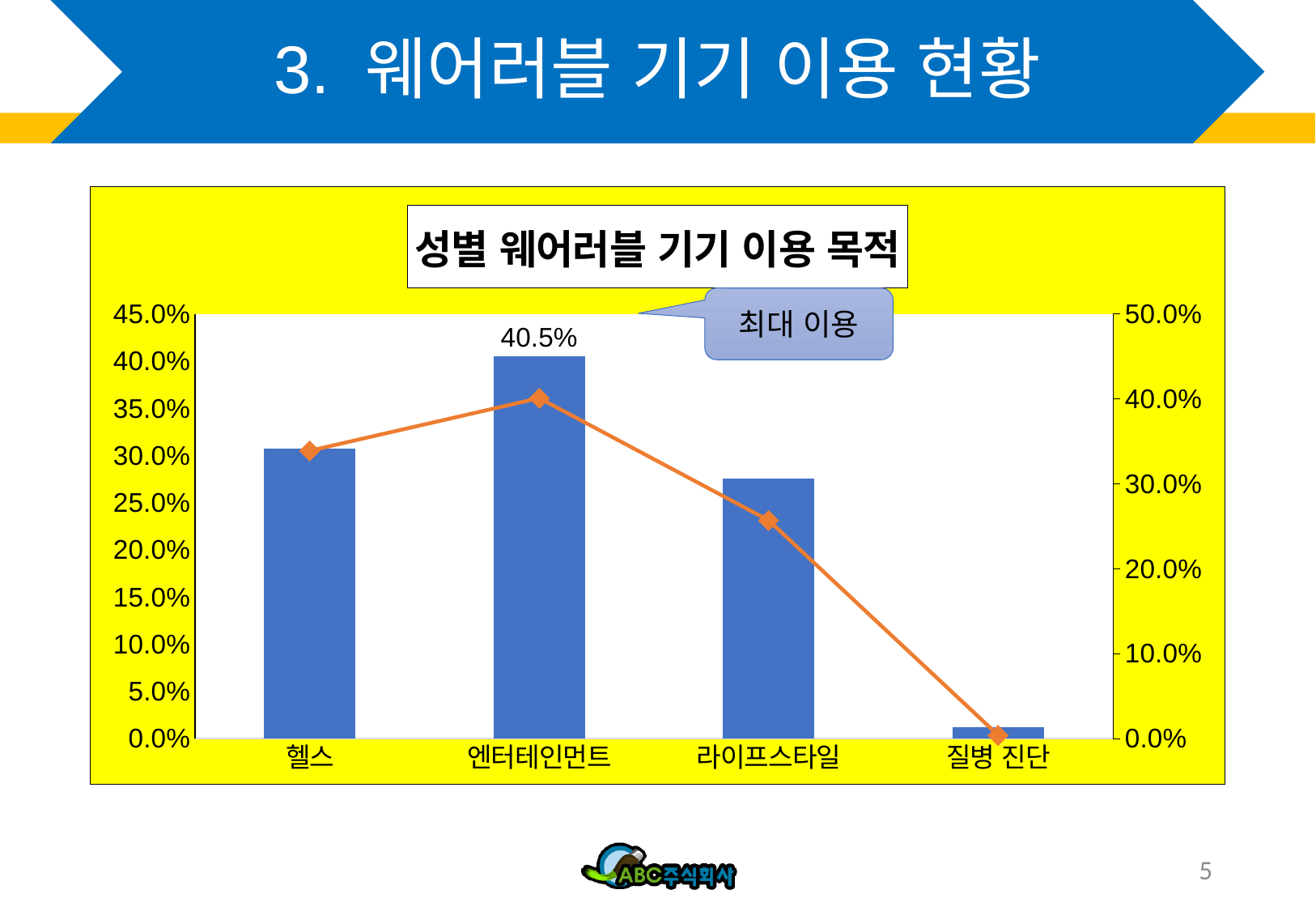

# 3. 웨어러블 기기 이용 현황

### Chart: 성별 웨어러블 기기 이용 목적

| Category | 남성 | 여성 |
|---|---|---|
| 헬스 | 0.307 | 0.339 |
| 엔터테인먼트 | 0.405 | 0.401 |
| 라이프스타일 | 0.276 | 0.257 |
| 질병 진단 | 0.012 | 0.004 |
최대 이용
5